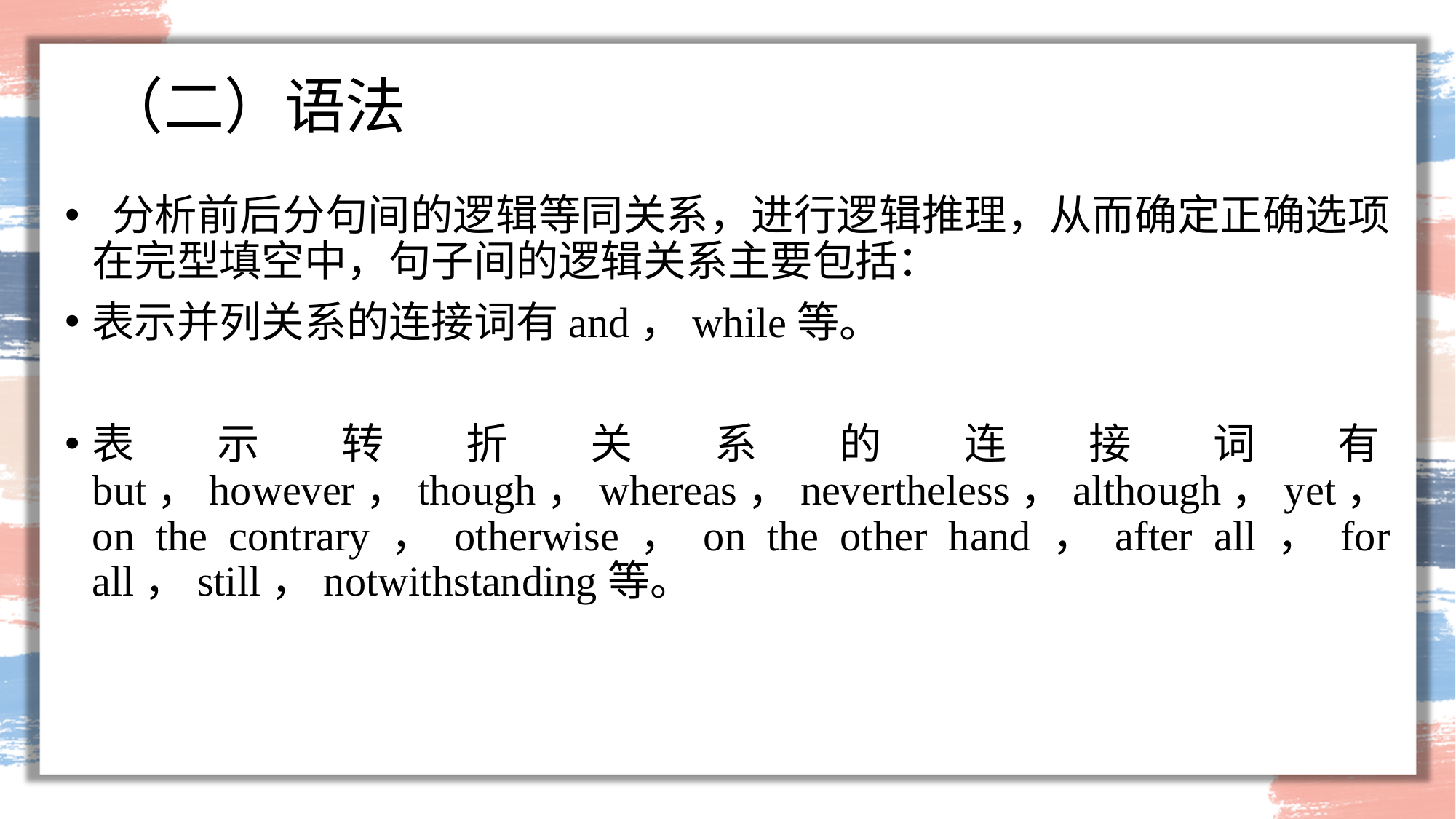

#
（二）语法
 分析前后分句间的逻辑等同关系，进行逻辑推理，从而确定正确选项在完型填空中，句子间的逻辑关系主要包括：
表示并列关系的连接词有and，while等。

表示转折关系的连接词有but，however，though，whereas，nevertheless，although，yet，on the contrary，otherwise，on the other hand，after all，for all，still，notwithstanding等。
51